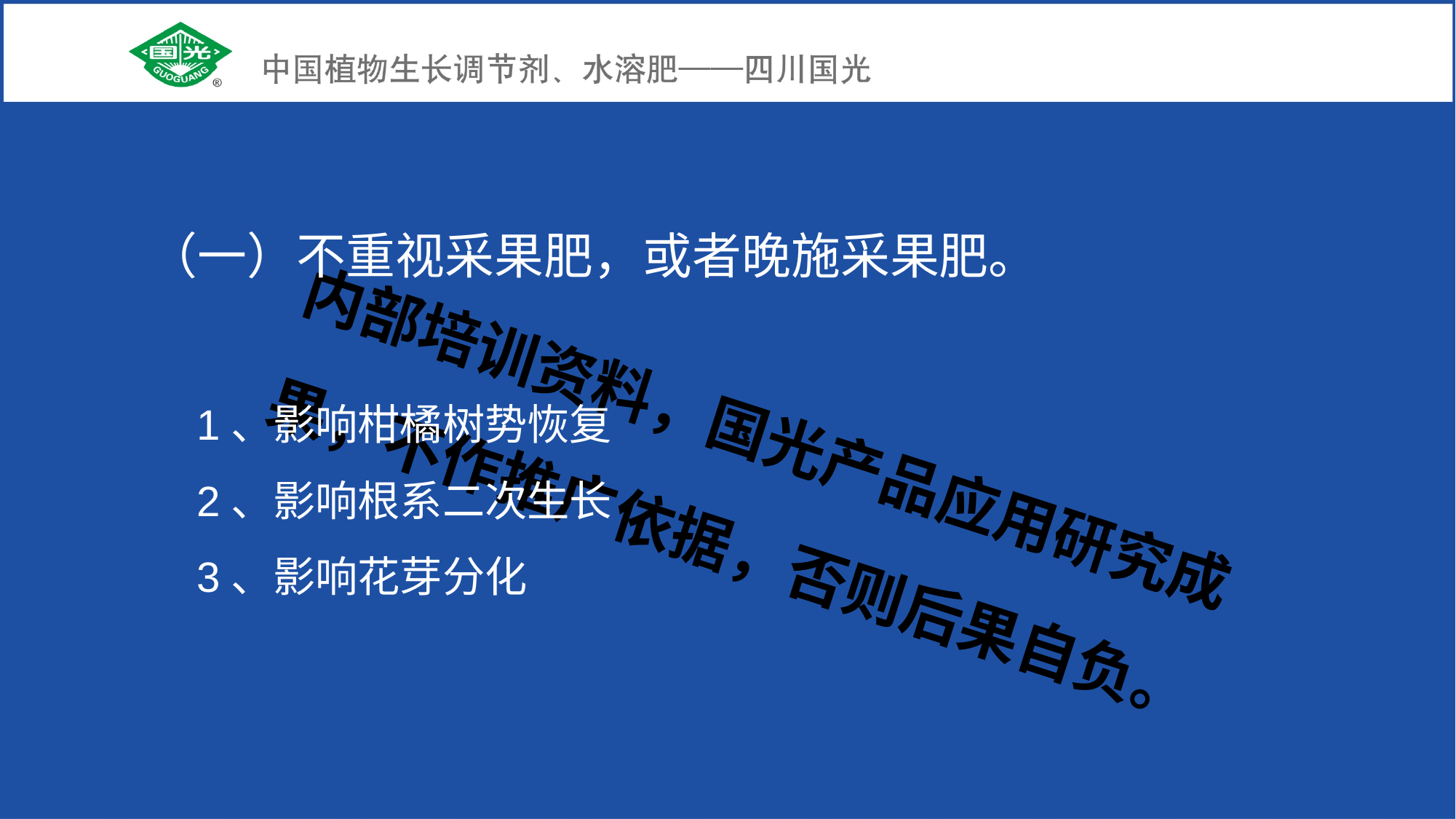

（一）不重视采果肥，或者晚施采果肥。
1、影响柑橘树势恢复
2、影响根系二次生长
3、影响花芽分化